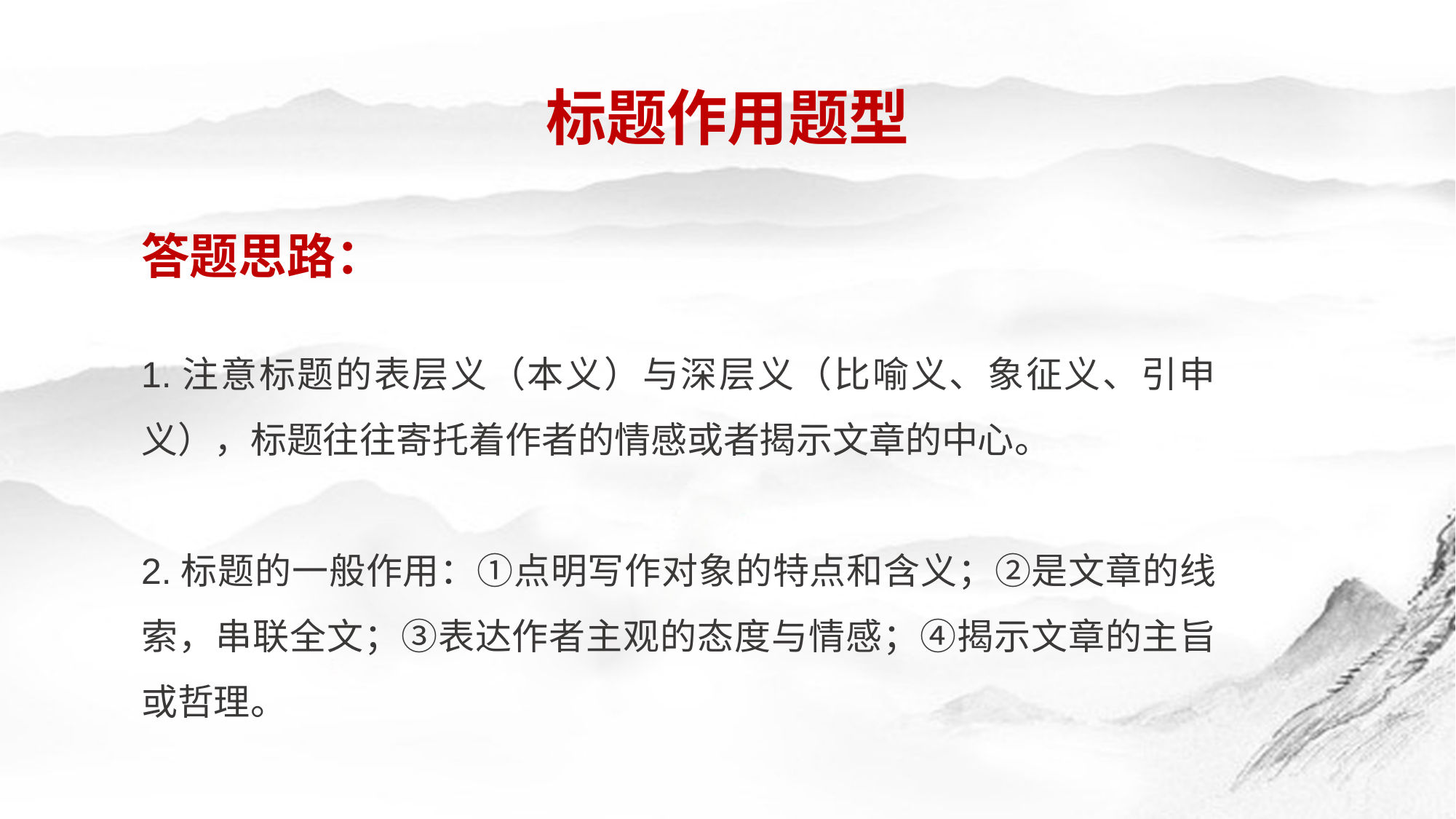

标题作用题型
答题思路：
1.注意标题的表层义（本义）与深层义（比喻义、象征义、引申义），标题往往寄托着作者的情感或者揭示文章的中心。

2.标题的一般作用：①点明写作对象的特点和含义；②是文章的线索，串联全文；③表达作者主观的态度与情感；④揭示文章的主旨或哲理。